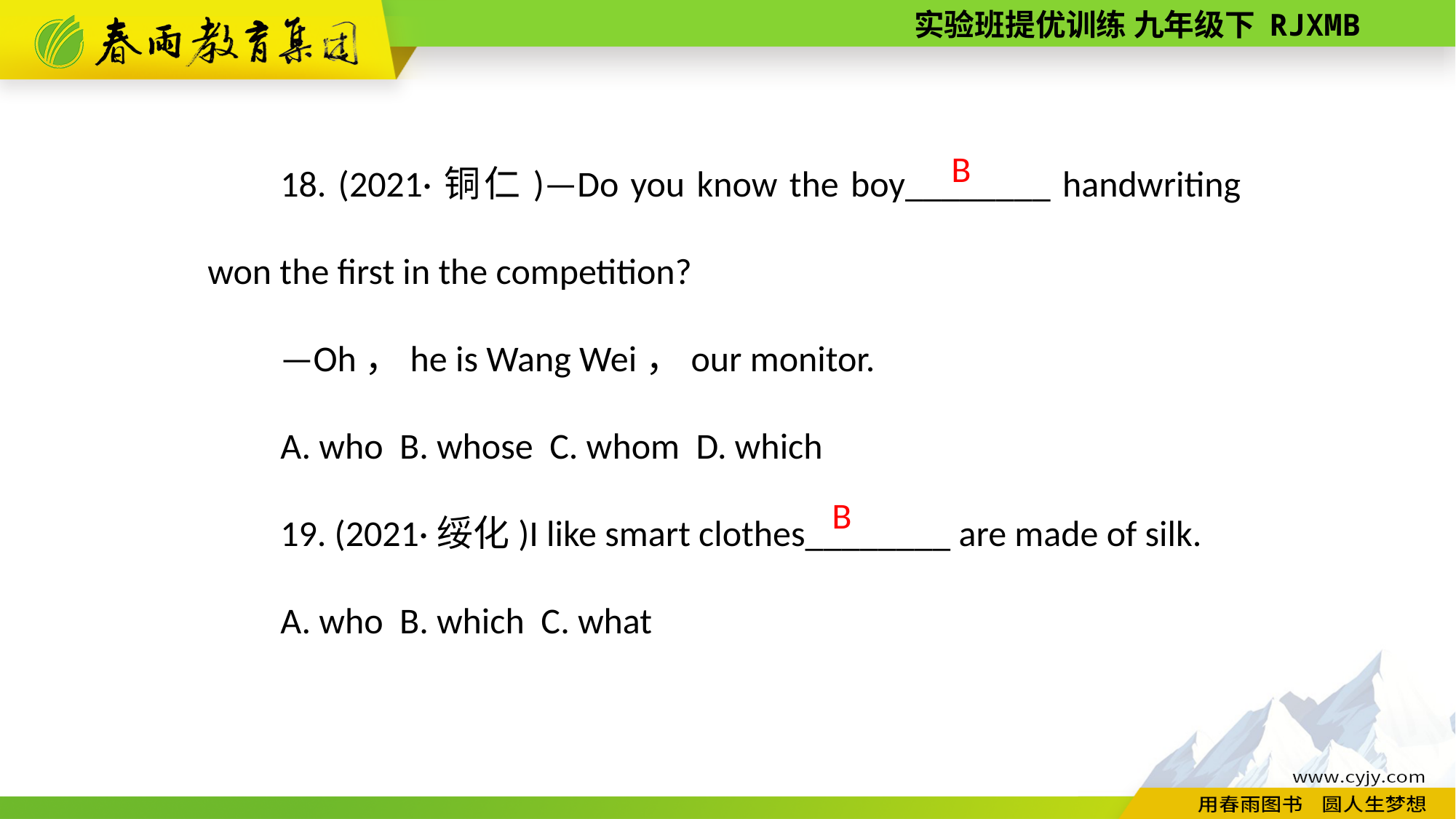

18. (2021·铜仁)—Do you know the boy________ handwriting won the first in the competition?
—Oh，he is Wang Wei，our monitor.
A. who  B. whose  C. whom  D. which
19. (2021·绥化)I like smart clothes________ are made of silk.
A. who  B. which  C. what
B
B